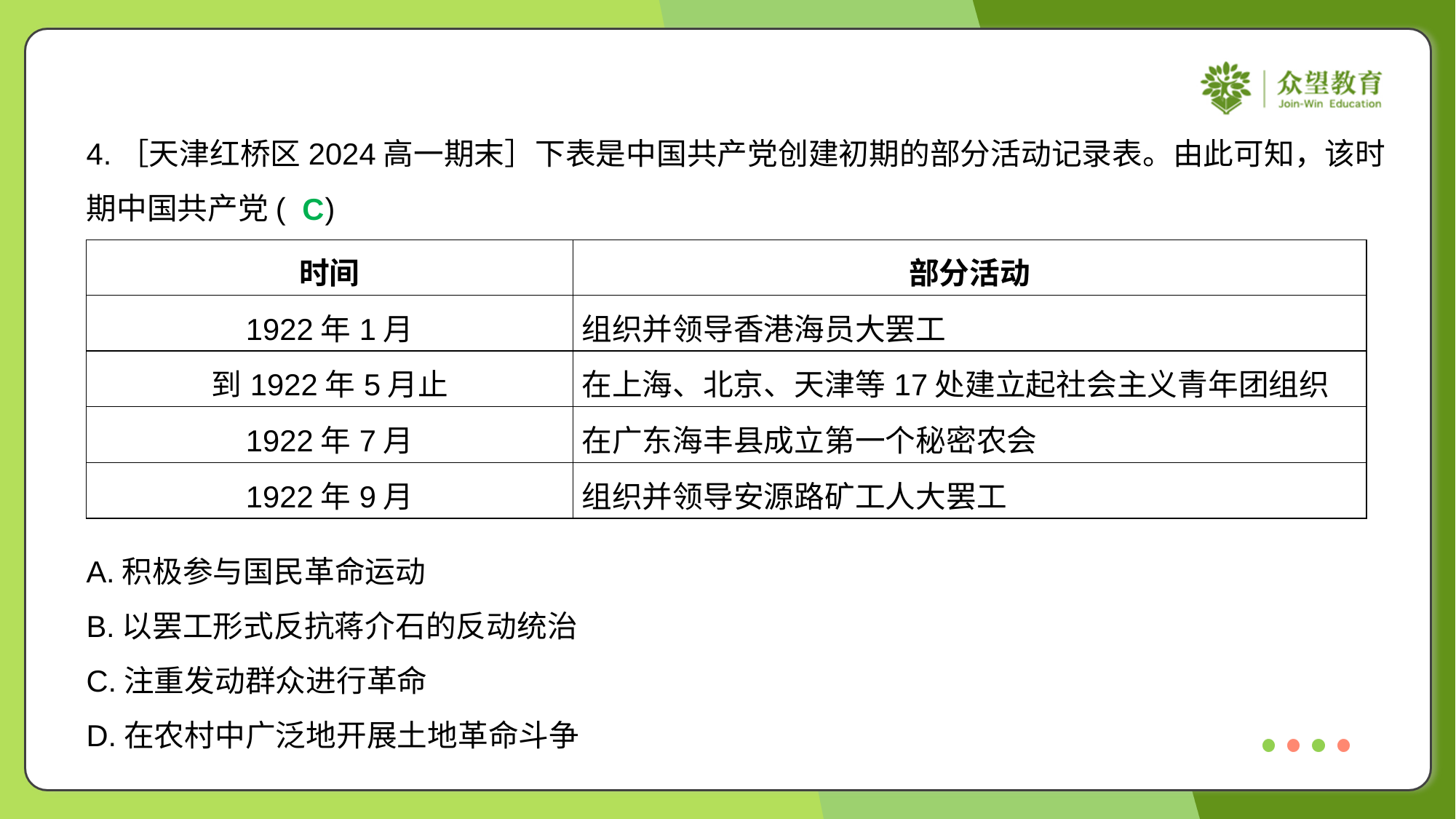

4.［天津红桥区2024高一期末］下表是中国共产党创建初期的部分活动记录表。由此可知，该时
期中国共产党(     )
C
| 时间 | 部分活动 |
| --- | --- |
| 1922年1月 | 组织并领导香港海员大罢工 |
| 到1922年5月止 | 在上海、北京、天津等17处建立起社会主义青年团组织 |
| 1922年7月 | 在广东海丰县成立第一个秘密农会 |
| 1922年9月 | 组织并领导安源路矿工人大罢工 |
A.积极参与国民革命运动
B.以罢工形式反抗蒋介石的反动统治
C.注重发动群众进行革命
D.在农村中广泛地开展土地革命斗争